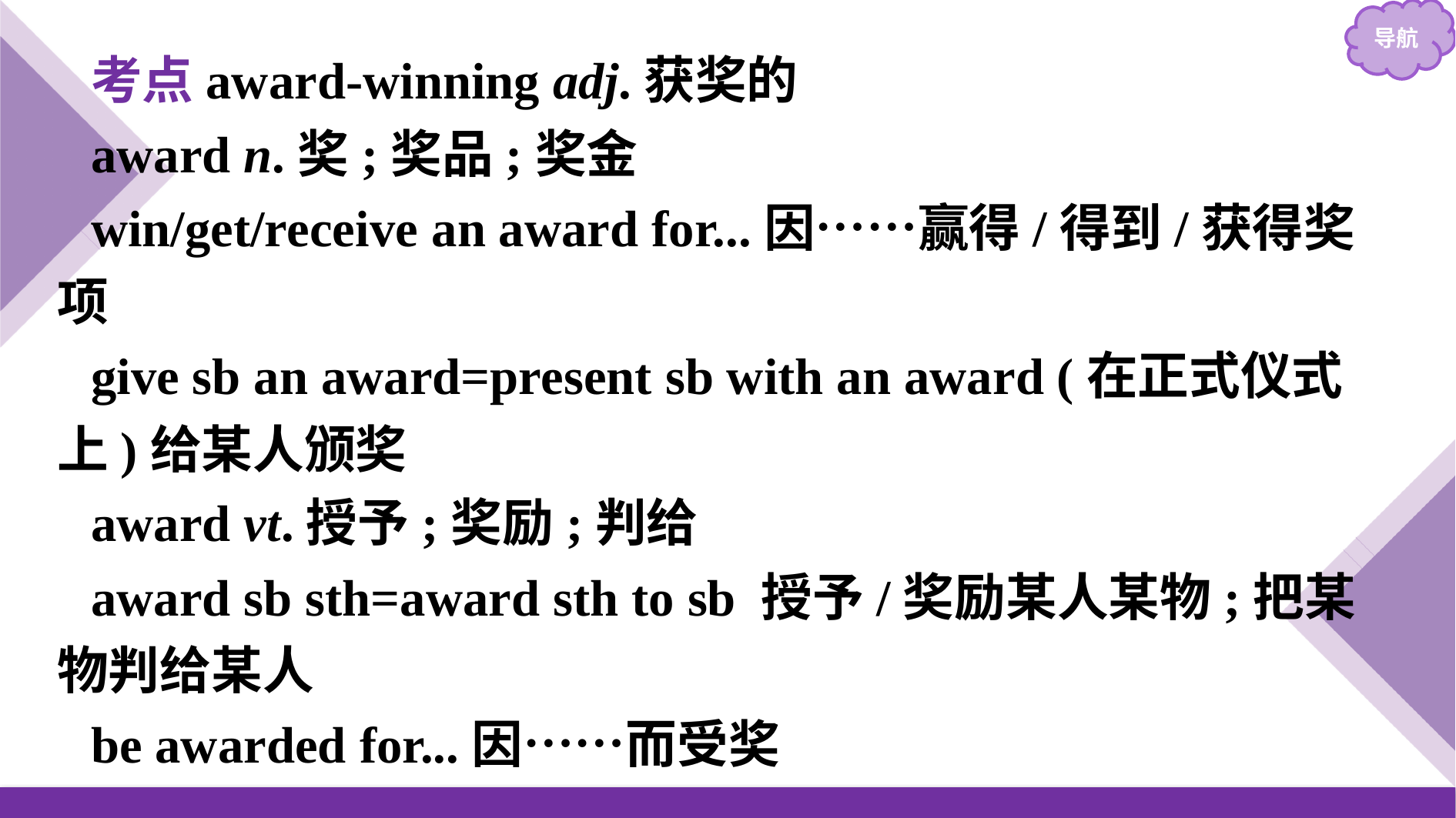

考点award-winning adj.获奖的
award n.奖;奖品;奖金
win/get/receive an award for...因……赢得/得到/获得奖项
give sb an award=present sb with an award (在正式仪式上)给某人颁奖
award vt.授予;奖励;判给
award sb sth=award sth to sb 授予/奖励某人某物;把某物判给某人
be awarded for...因……而受奖